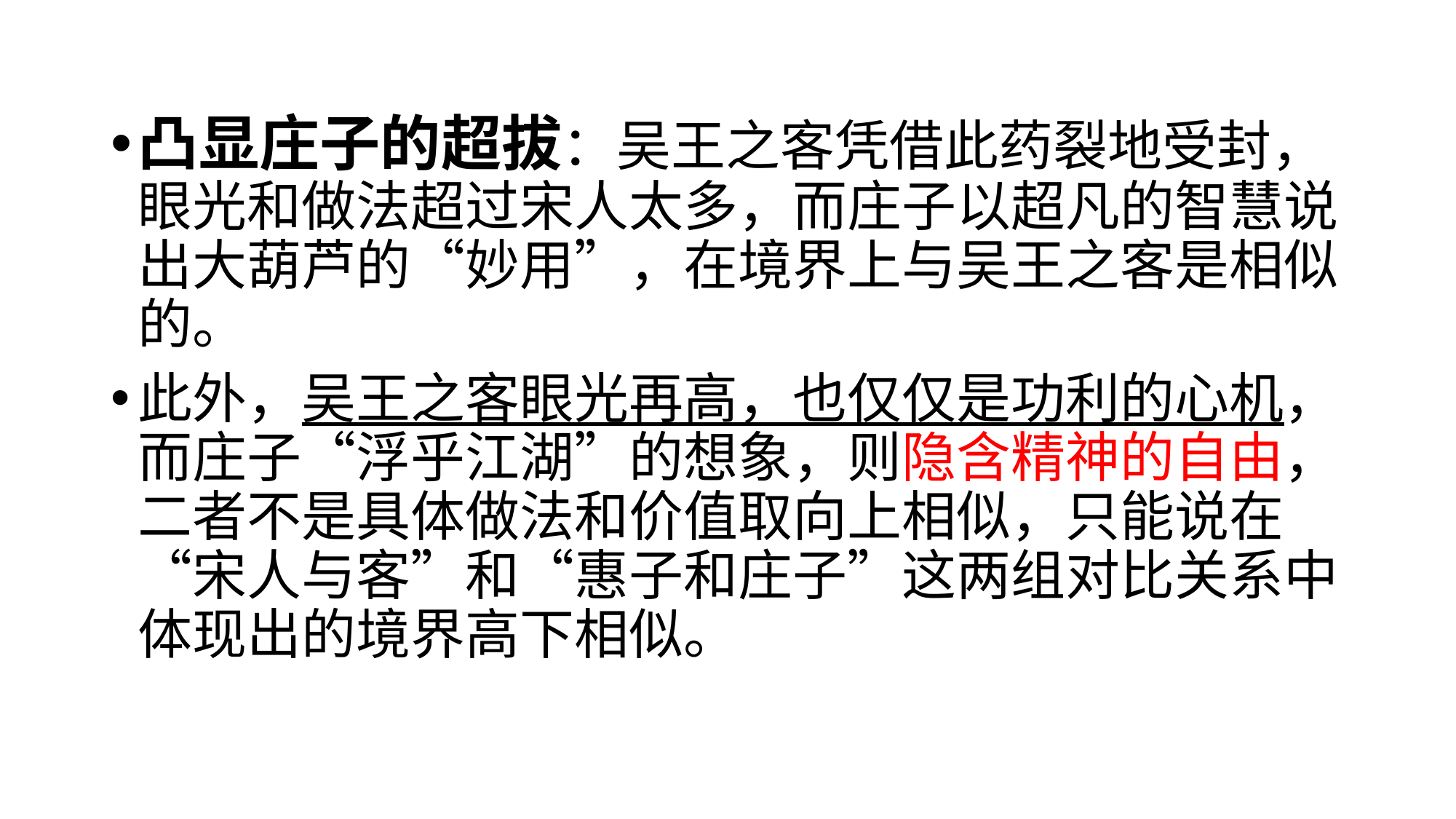

凸显庄子的超拔：吴王之客凭借此药裂地受封，眼光和做法超过宋人太多，而庄子以超凡的智慧说出大葫芦的“妙用”，在境界上与吴王之客是相似的。
此外，吴王之客眼光再高，也仅仅是功利的心机，而庄子“浮乎江湖”的想象，则隐含精神的自由，二者不是具体做法和价值取向上相似，只能说在“宋人与客”和“惠子和庄子”这两组对比关系中体现出的境界高下相似。